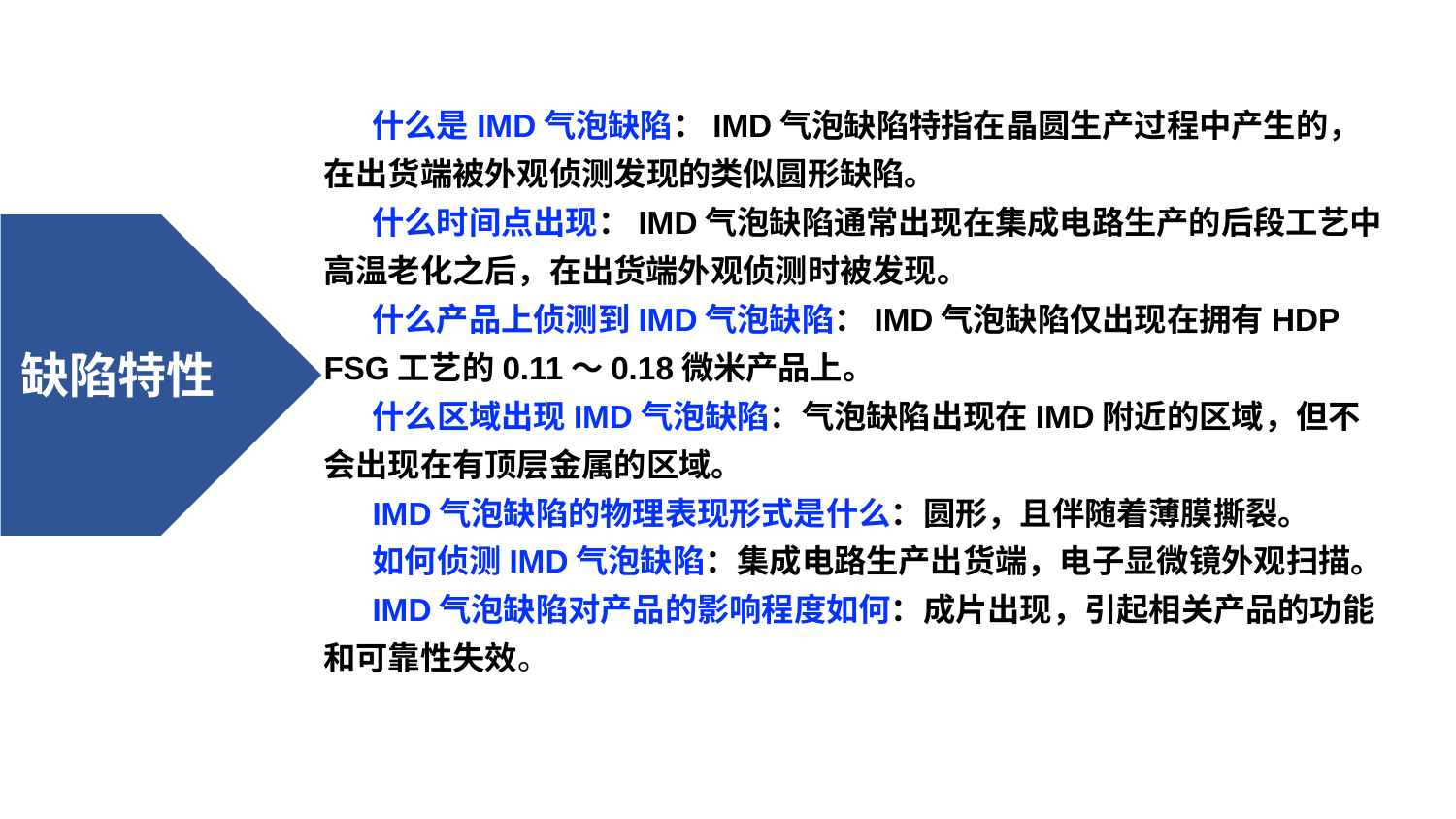

什么是IMD气泡缺陷：IMD气泡缺陷特指在晶圆生产过程中产生的，在出货端被外观侦测发现的类似圆形缺陷。
什么时间点出现：IMD气泡缺陷通常出现在集成电路生产的后段工艺中高温老化之后，在出货端外观侦测时被发现。
什么产品上侦测到IMD气泡缺陷：IMD气泡缺陷仅出现在拥有HDP FSG工艺的0.11～0.18微米产品上。
什么区域出现IMD气泡缺陷：气泡缺陷出现在IMD附近的区域，但不会出现在有顶层金属的区域。
IMD气泡缺陷的物理表现形式是什么：圆形，且伴随着薄膜撕裂。
如何侦测IMD气泡缺陷：集成电路生产出货端，电子显微镜外观扫描。
IMD气泡缺陷对产品的影响程度如何：成片出现，引起相关产品的功能和可靠性失效。

缺陷特性
缺陷的影响因素与失效模型